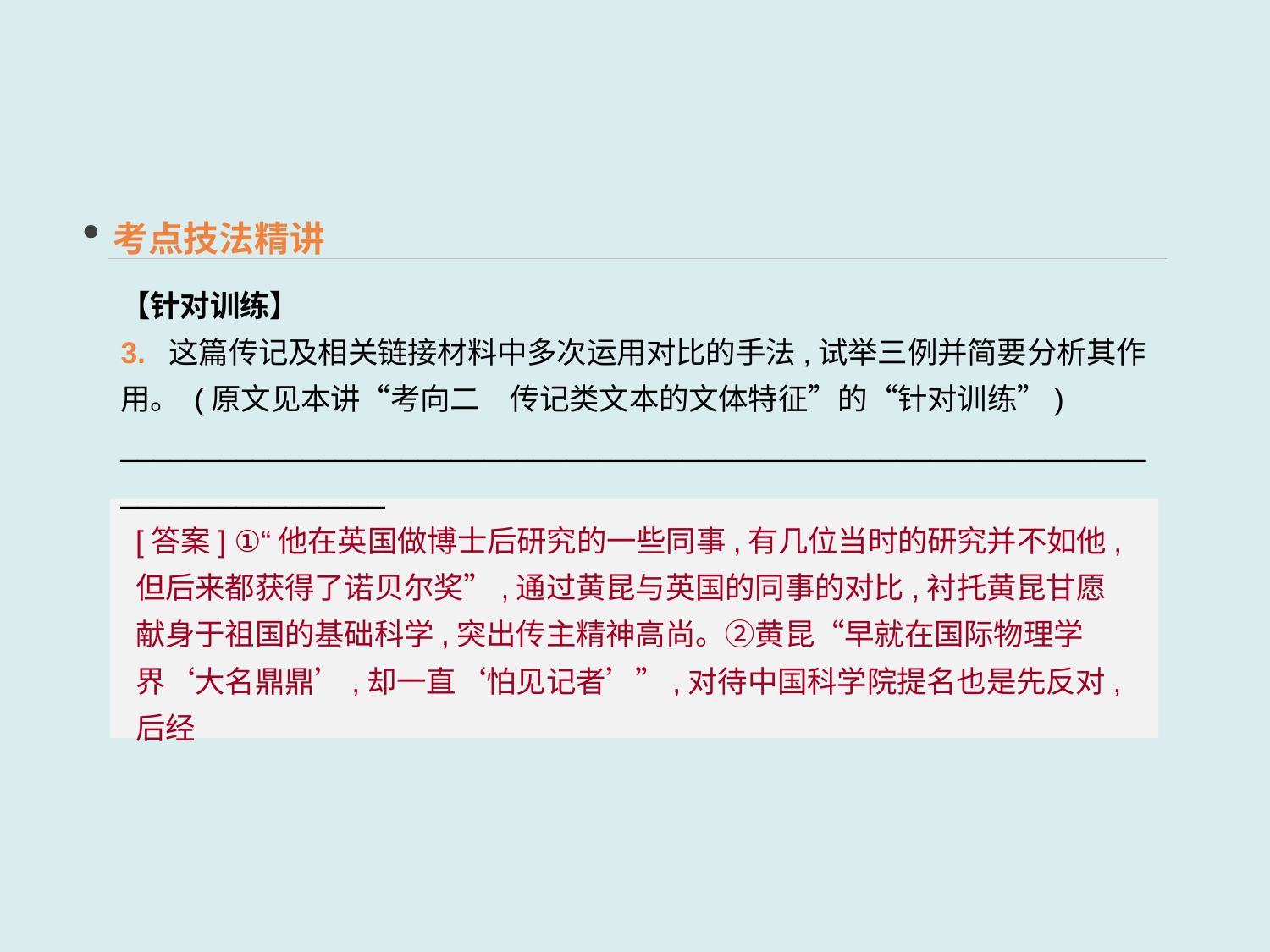

考点技法精讲

【针对训练】
3.  这篇传记及相关链接材料中多次运用对比的手法,试举三例并简要分析其作用。 (原文见本讲“考向二　传记类文本的文体特征”的“针对训练”)
______________________________________________________________________________

[答案] ①“他在英国做博士后研究的一些同事,有几位当时的研究并不如他,但后来都获得了诺贝尔奖”,通过黄昆与英国的同事的对比,衬托黄昆甘愿献身于祖国的基础科学,突出传主精神高尚。②黄昆“早就在国际物理学界‘大名鼎鼎’,却一直‘怕见记者’”,对待中国科学院提名也是先反对,后经